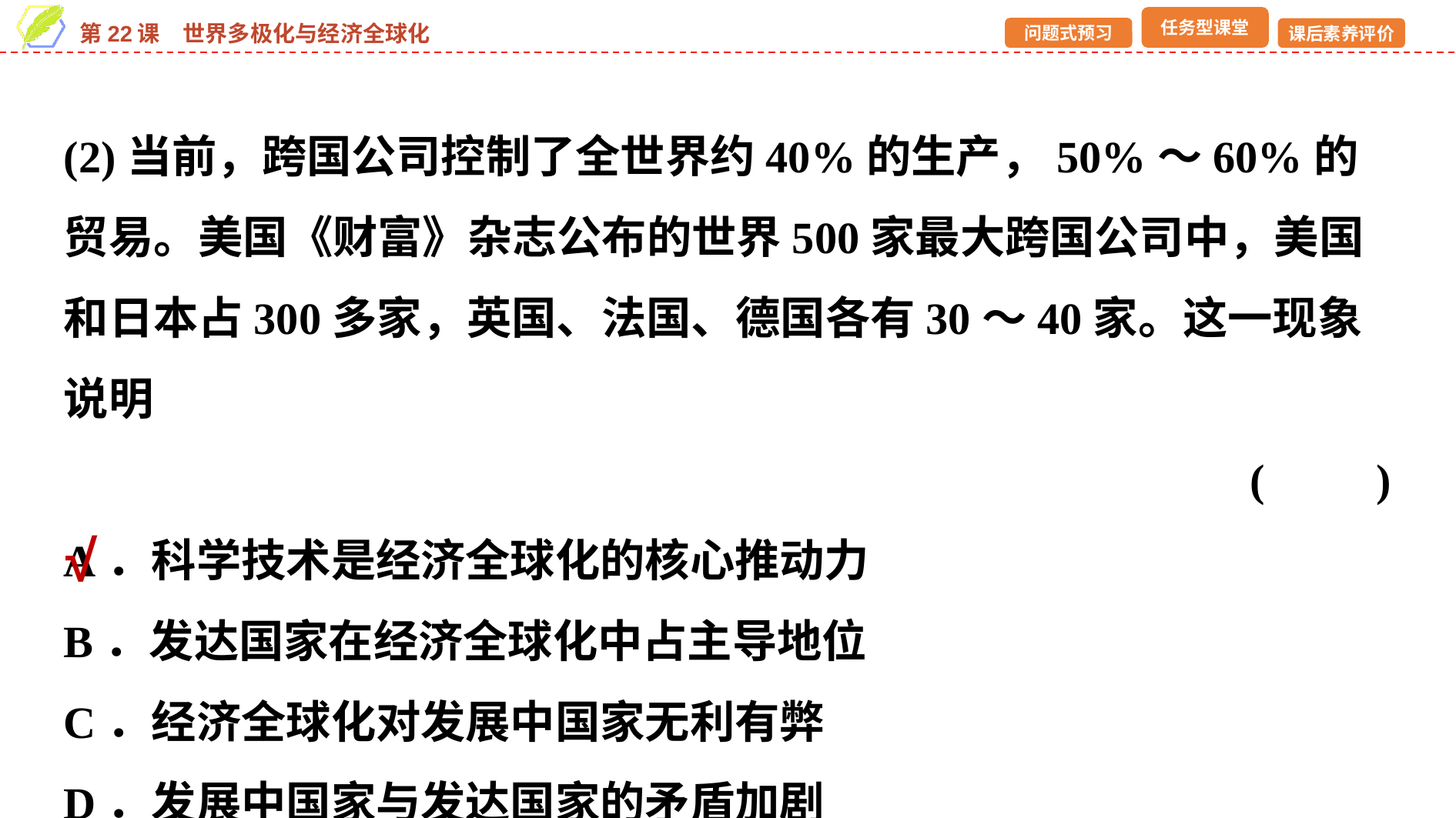

(2)当前，跨国公司控制了全世界约40%的生产，50%～60%的贸易。美国《财富》杂志公布的世界500家最大跨国公司中，美国和日本占300多家，英国、法国、德国各有30～40家。这一现象说明
(　　)
A．科学技术是经济全球化的核心推动力
B．发达国家在经济全球化中占主导地位
C．经济全球化对发展中国家无利有弊
D．发展中国家与发达国家的矛盾加剧
√